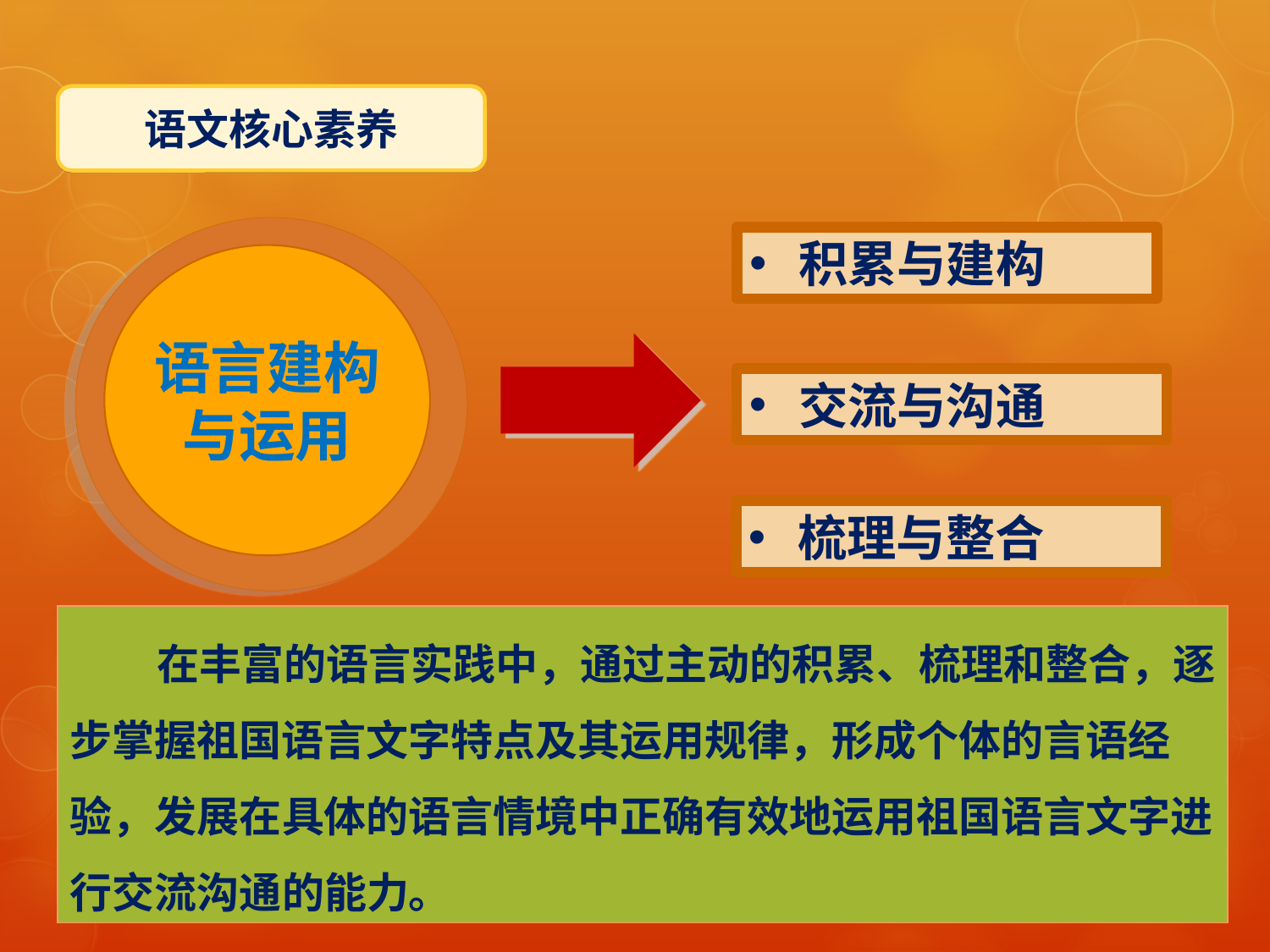

语文核心素养

语言建构与运用
积累与建构
交流与沟通
梳理与整合

        在丰富的语言实践中，通过主动的积累、梳理和整合，逐步掌握祖国语言文字特点及其运用规律，形成个体的言语经验，发展在具体的语言情境中正确有效地运用祖国语言文字进行交流沟通的能力。